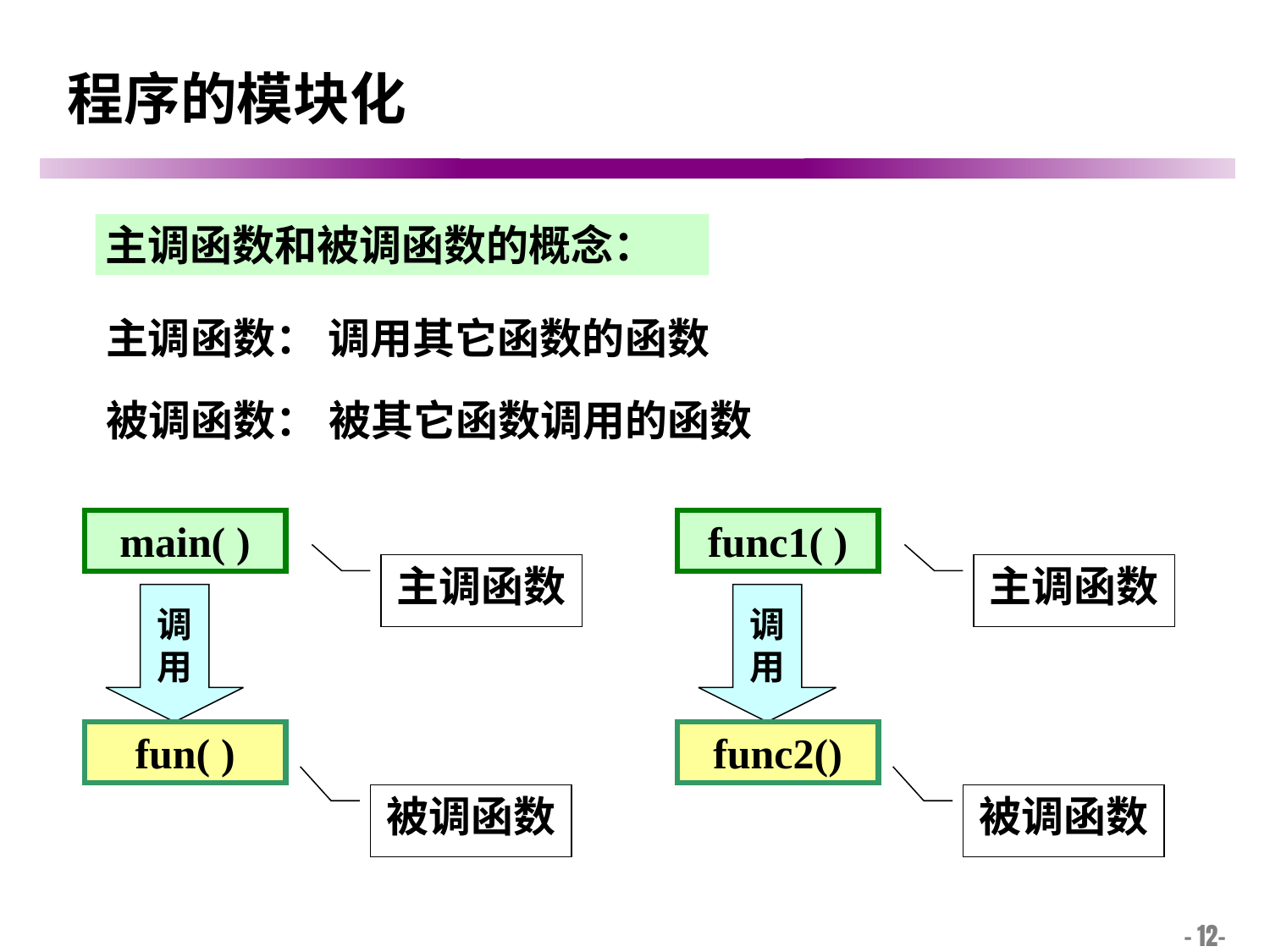

# 程序的模块化
主调函数和被调函数的概念：
主调函数：
调用其它函数的函数
被调函数：
被其它函数调用的函数
main( )
func1( )
主调函数
主调函数
调
用
调
用
fun( )
func2()
被调函数
被调函数
 - 12-